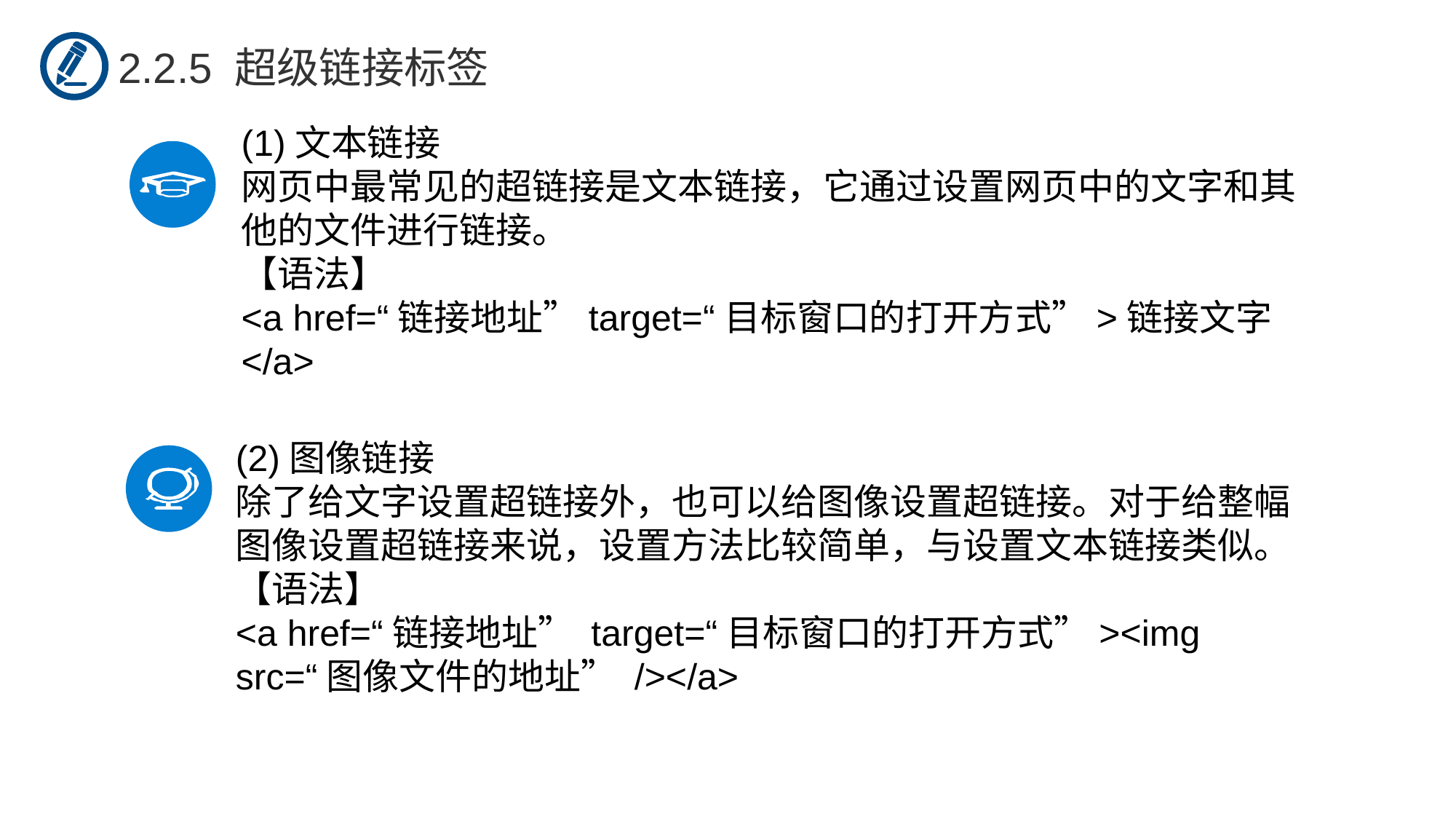

2.2.5 超级链接标签
(1)文本链接
网页中最常见的超链接是文本链接，它通过设置网页中的文字和其他的文件进行链接。
【语法】
<a href=“链接地址”target=“目标窗口的打开方式”>链接文字</a>

(2)图像链接
除了给文字设置超链接外，也可以给图像设置超链接。对于给整幅图像设置超链接来说，设置方法比较简单，与设置文本链接类似。
【语法】
<a href=“链接地址” target=“目标窗口的打开方式”><img src=“图像文件的地址” /></a>